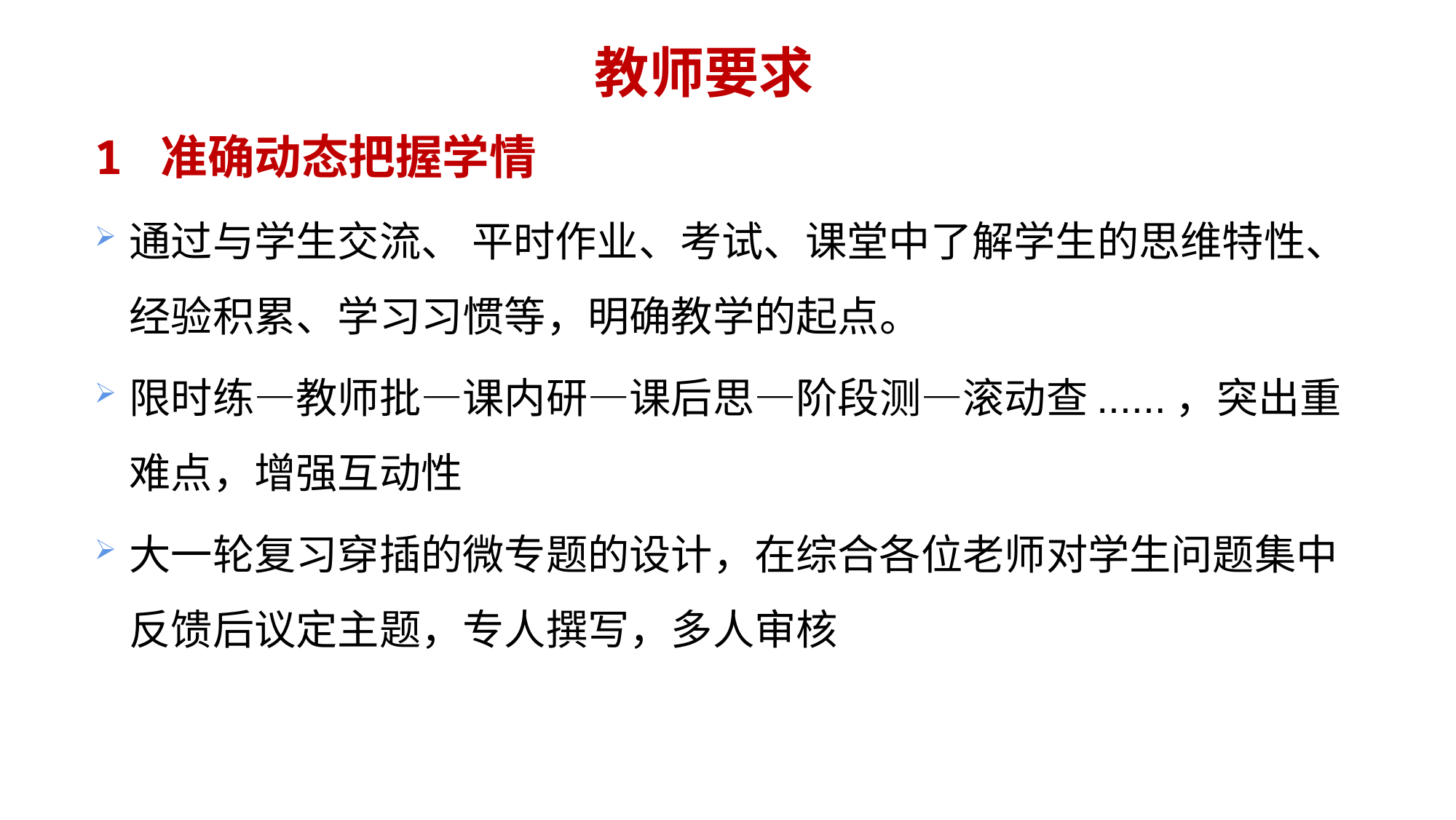

# 教师要求
1 准确动态把握学情
通过与学生交流、 平时作业、考试、课堂中了解学生的思维特性、经验积累、学习习惯等，明确教学的起点。
限时练—教师批—课内研—课后思—阶段测—滚动查......，突出重难点，增强互动性
大一轮复习穿插的微专题的设计，在综合各位老师对学生问题集中反馈后议定主题，专人撰写，多人审核